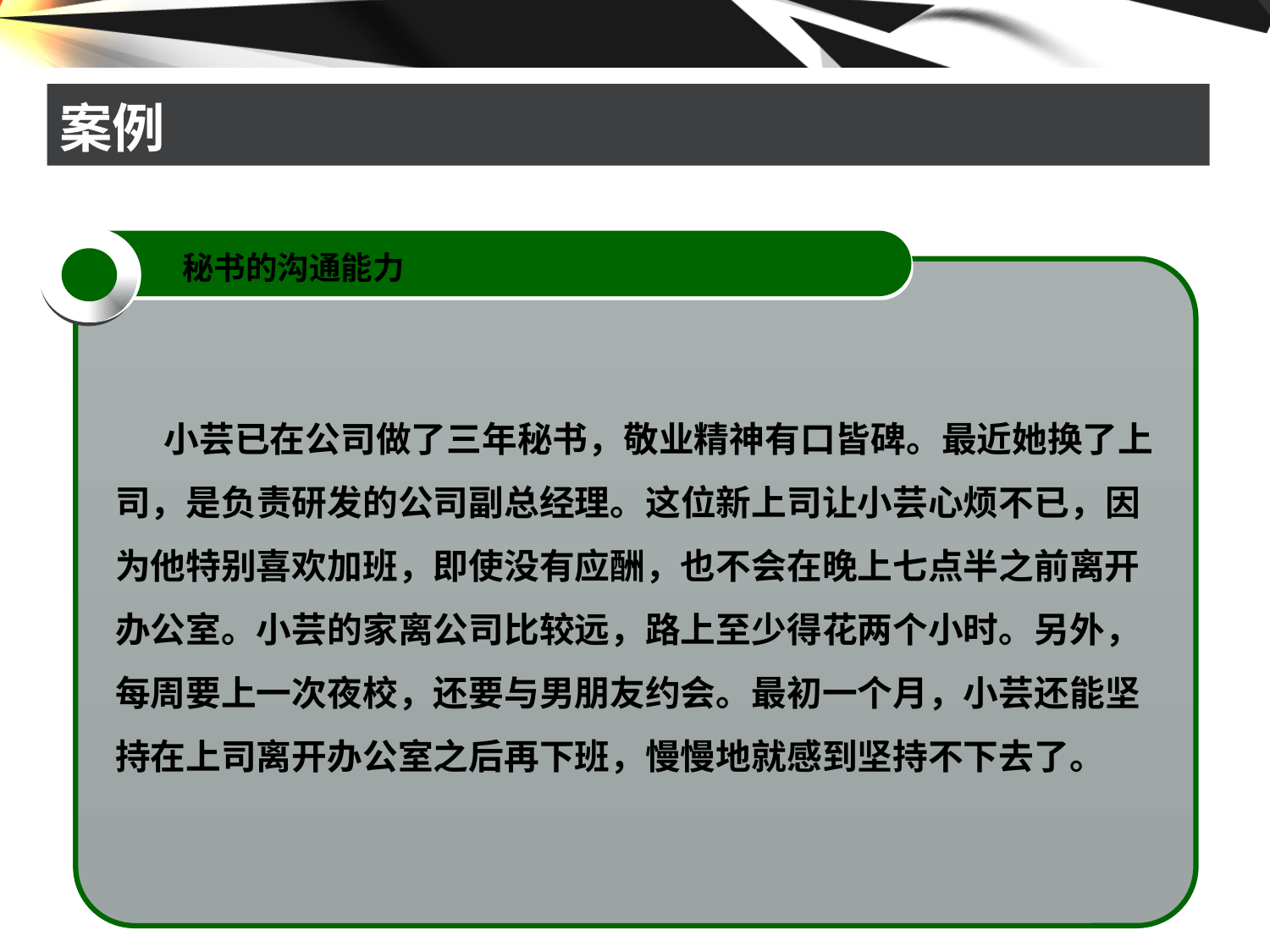

# 案例

 秘书的沟通能力

     小芸已在公司做了三年秘书，敬业精神有口皆碑。最近她换了上司，是负责研发的公司副总经理。这位新上司让小芸心烦不已，因为他特别喜欢加班，即使没有应酬，也不会在晚上七点半之前离开办公室。小芸的家离公司比较远，路上至少得花两个小时。另外，每周要上一次夜校，还要与男朋友约会。最初一个月，小芸还能坚持在上司离开办公室之后再下班，慢慢地就感到坚持不下去了。